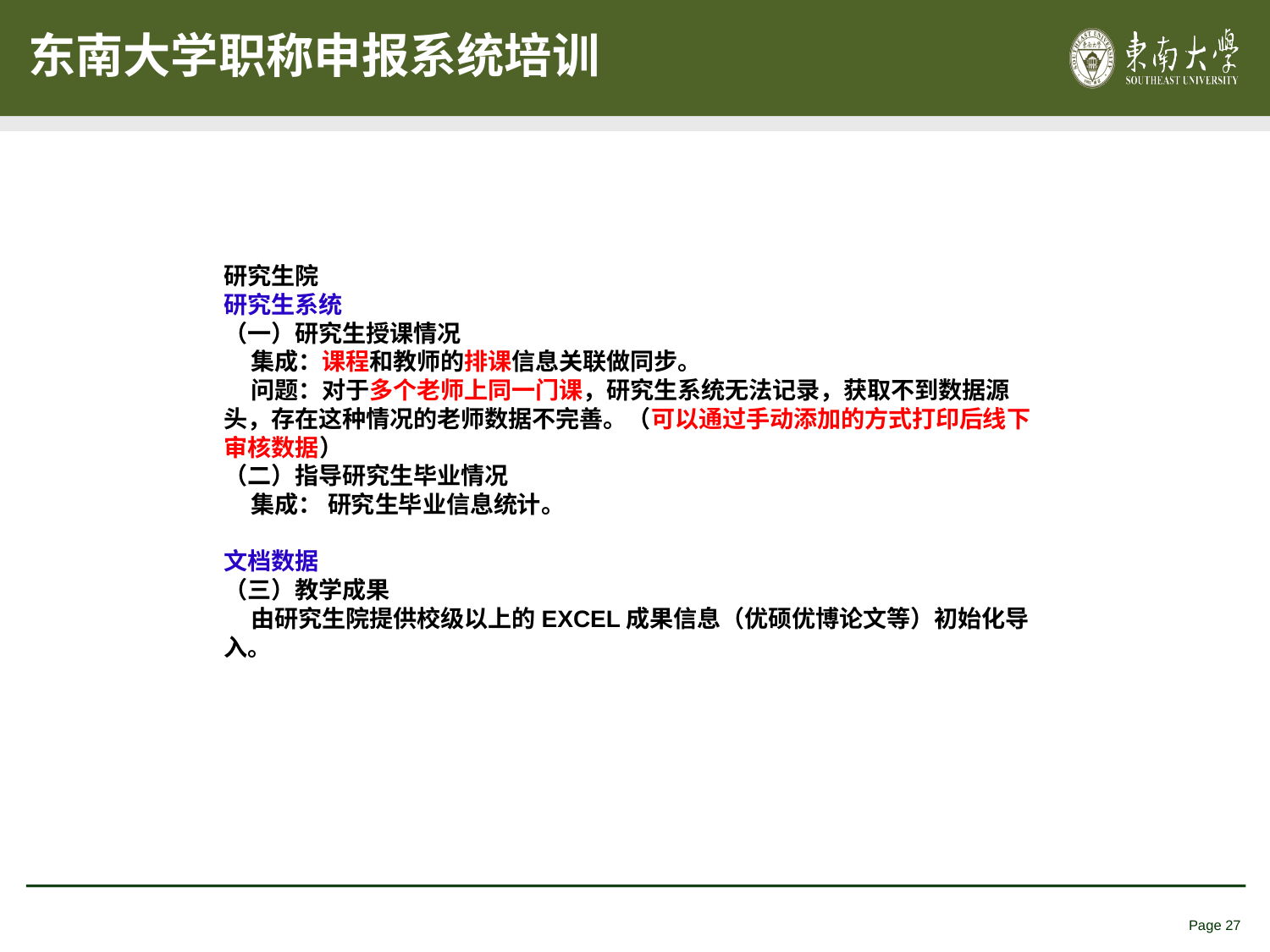

研究生院
研究生系统
（一）研究生授课情况
    集成：课程和教师的排课信息关联做同步。
    问题：对于多个老师上同一门课，研究生系统无法记录，获取不到数据源头，存在这种情况的老师数据不完善。（可以通过手动添加的方式打印后线下审核数据）
（二）指导研究生毕业情况
    集成： 研究生毕业信息统计。

文档数据
（三）教学成果
    由研究生院提供校级以上的EXCEL成果信息（优硕优博论文等）初始化导入。